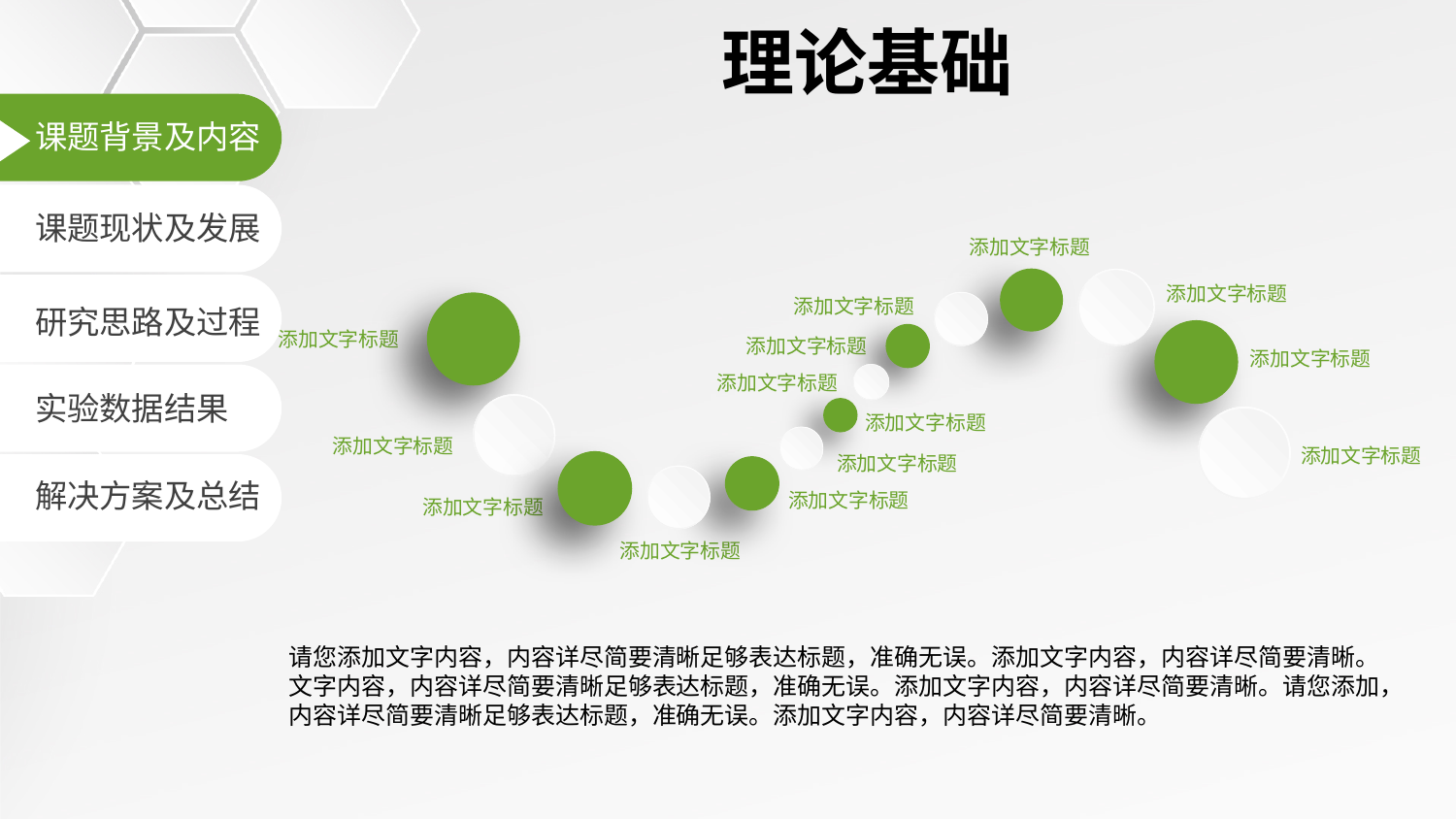

理论基础

课题背景及内容

课题现状及发展
添加文字标题

添加文字标题

添加文字标题

研究思路及过程
添加文字标题

添加文字标题
添加文字标题
添加文字标题

实验数据结果

添加文字标题

添加文字标题

添加文字标题
添加文字标题

解决方案及总结
添加文字标题
添加文字标题
添加文字标题
请您添加文字内容，内容详尽简要清晰足够表达标题，准确无误。添加文字内容，内容详尽简要清晰。文字内容，内容详尽简要清晰足够表达标题，准确无误。添加文字内容，内容详尽简要清晰。请您添加，内容详尽简要清晰足够表达标题，准确无误。添加文字内容，内容详尽简要清晰。
延时符